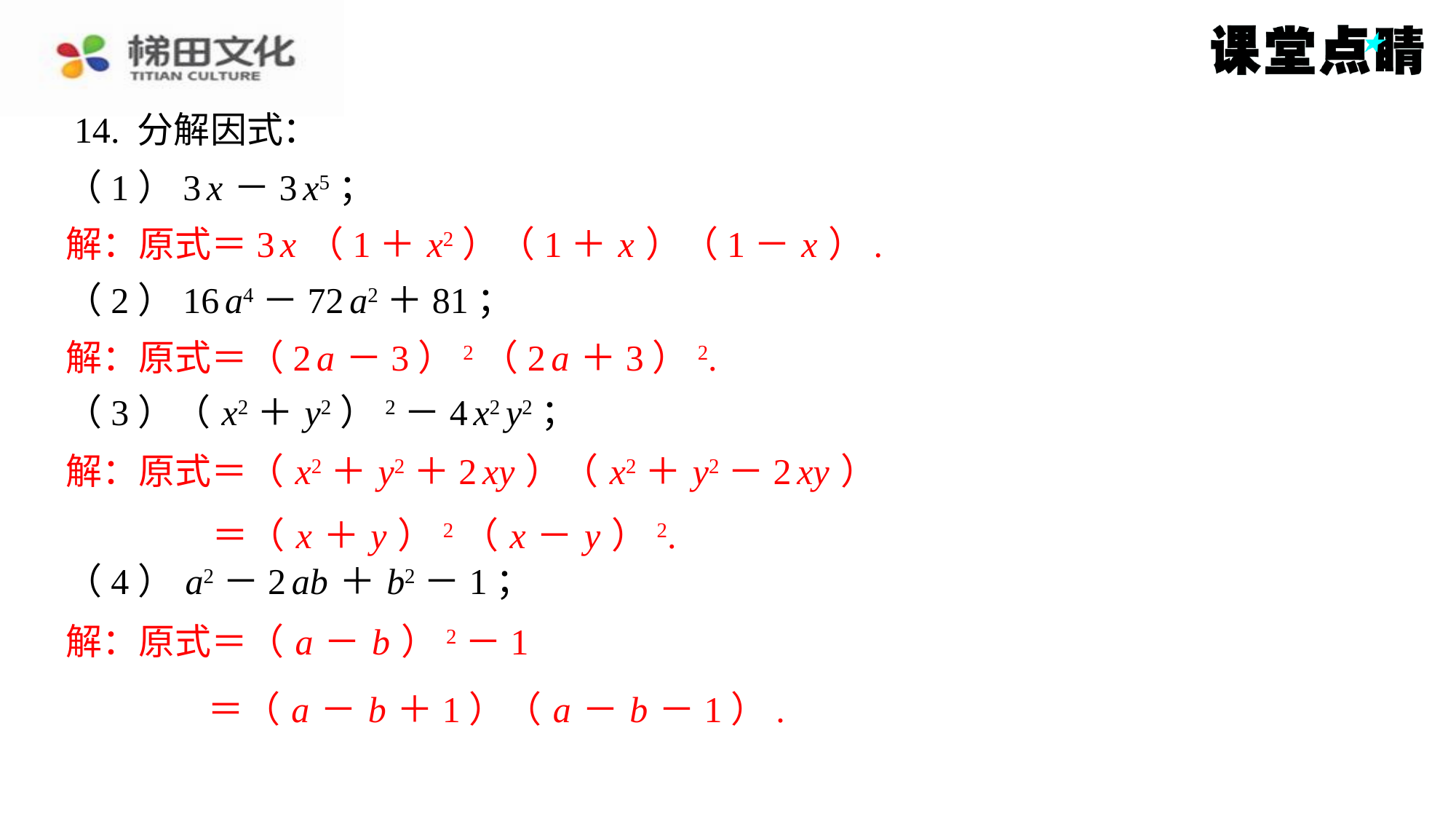

14. 分解因式：
（1）3 x －3 x5；
解：原式＝3 x （1＋ x2）（1＋ x ）（1－ x ）.
（2）16 a4－72 a2＋81；
解：原式＝（2 a －3）2（2 a ＋3）2.
（3）（ x2＋ y2）2－4 x2 y2；
解：原式＝（ x2＋ y2＋2 xy ）（ x2＋ y2－2 xy ）
＝（ x ＋ y ）2（ x － y ）2.
（4） a2－2 ab ＋ b2－1；
解：原式＝（ a － b ）2－1
＝（ a － b ＋1）（ a － b －1）.
解：原式＝3 x （1＋ x2）（1＋ x ）（1－ x ）.
解：原式＝（2 a －3）2（2 a ＋3）2.
解：原式＝（ x2＋ y2＋2 xy ）（ x2＋ y2－2 xy ）
＝（ x ＋ y ）2（ x － y ）2.
解：原式＝（ a － b ）2－1
＝（ a － b ＋1）（ a － b －1）.